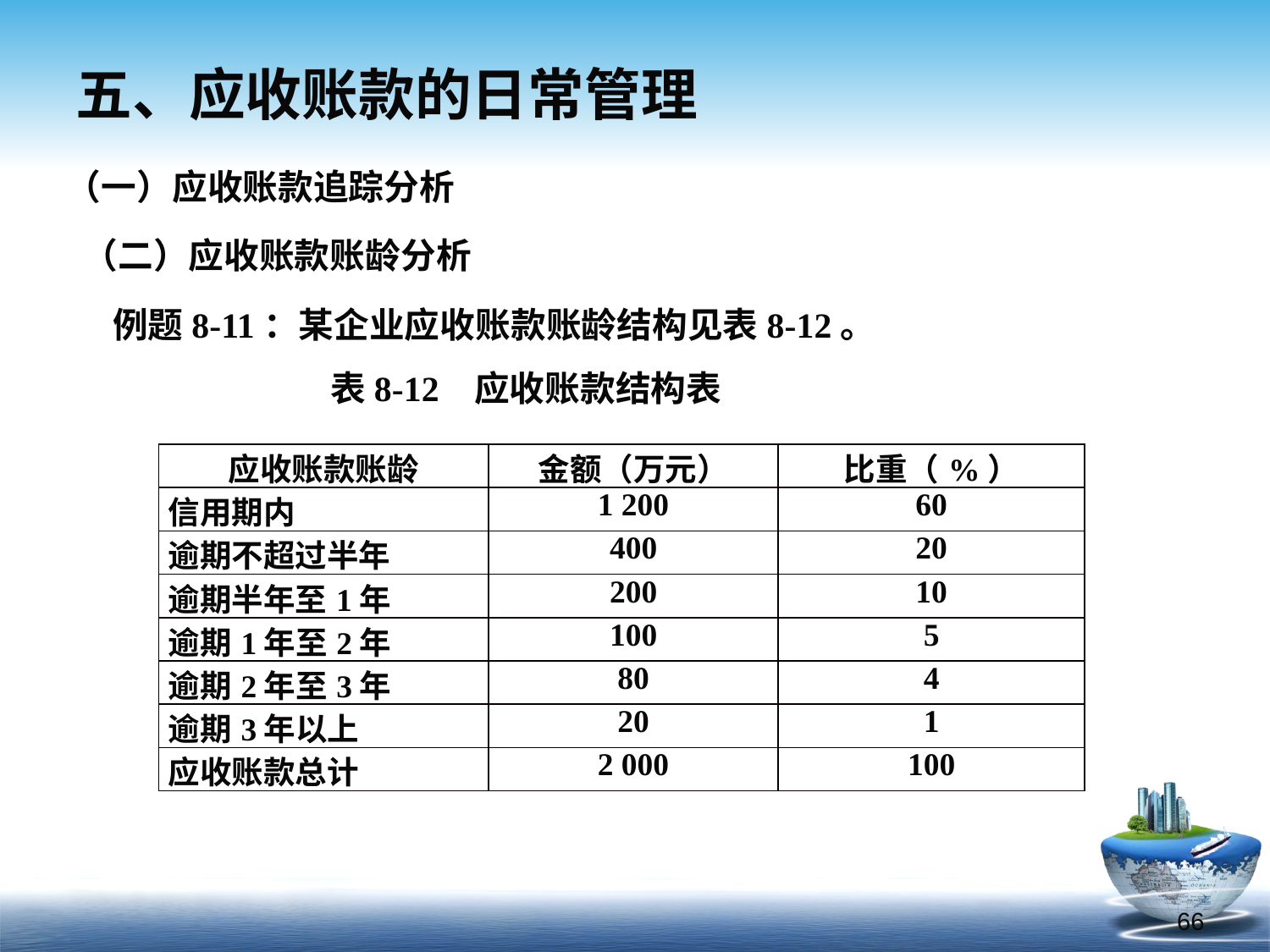

五、应收账款的日常管理
（一）应收账款追踪分析
 （二）应收账款账龄分析
例题8-11：某企业应收账款账龄结构见表8-12。                          表8-12   应收账款结构表
| 应收账款账龄 | 金额（万元） | 比重（%） |
| --- | --- | --- |
| 信用期内 | 1 200 | 60 |
| 逾期不超过半年 | 400 | 20 |
| 逾期半年至1年 | 200 | 10 |
| 逾期1年至2年 | 100 | 5 |
| 逾期2年至3年 | 80 | 4 |
| 逾期3年以上 | 20 | 1 |
| 应收账款总计 | 2 000 | 100 |
66